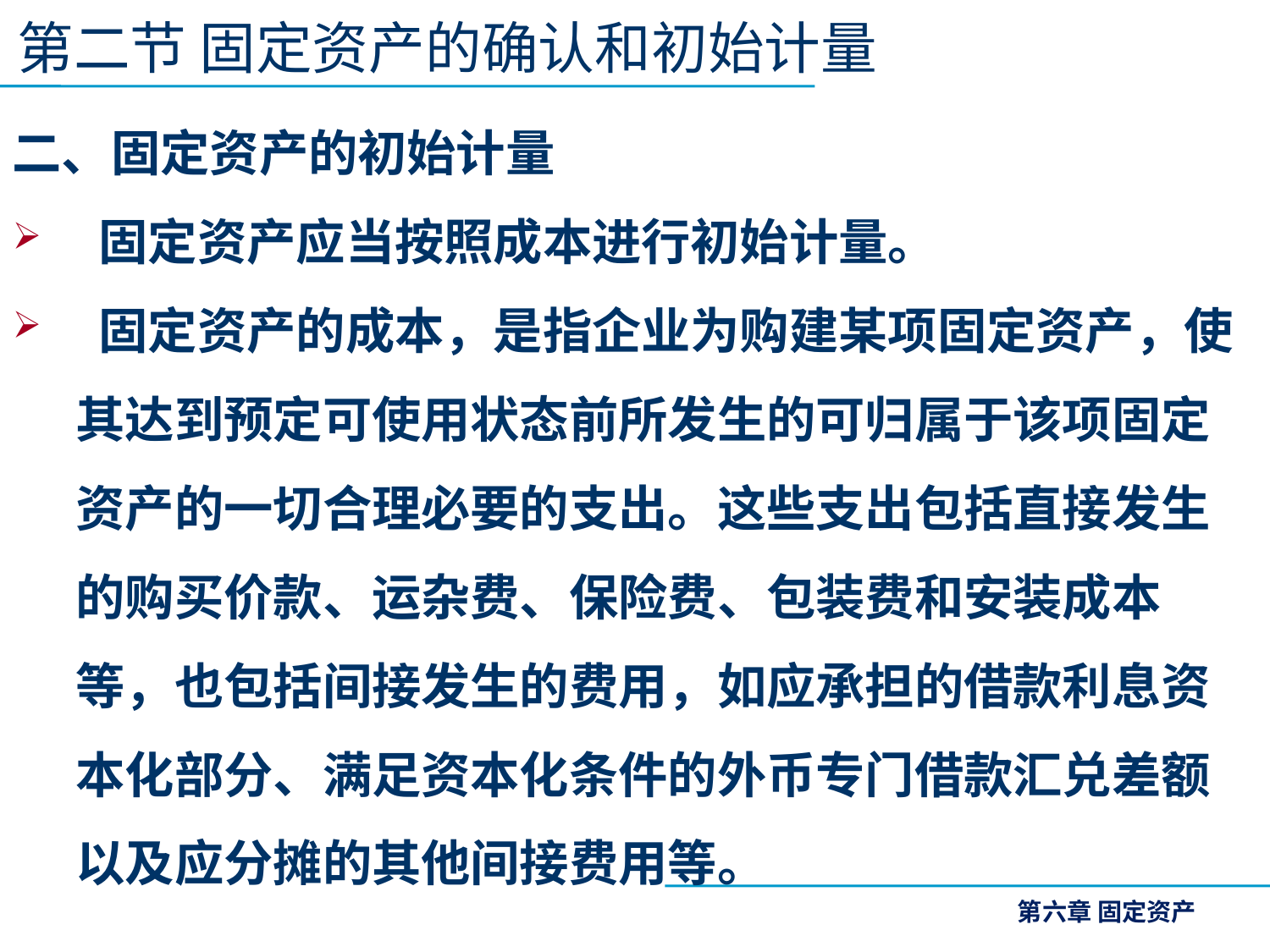

第二节 固定资产的确认和初始计量
二、固定资产的初始计量
 固定资产应当按照成本进行初始计量。
 固定资产的成本，是指企业为购建某项固定资产，使其达到预定可使用状态前所发生的可归属于该项固定资产的一切合理必要的支出。这些支出包括直接发生的购买价款、运杂费、保险费、包装费和安装成本等，也包括间接发生的费用，如应承担的借款利息资本化部分、满足资本化条件的外币专门借款汇兑差额以及应分摊的其他间接费用等。